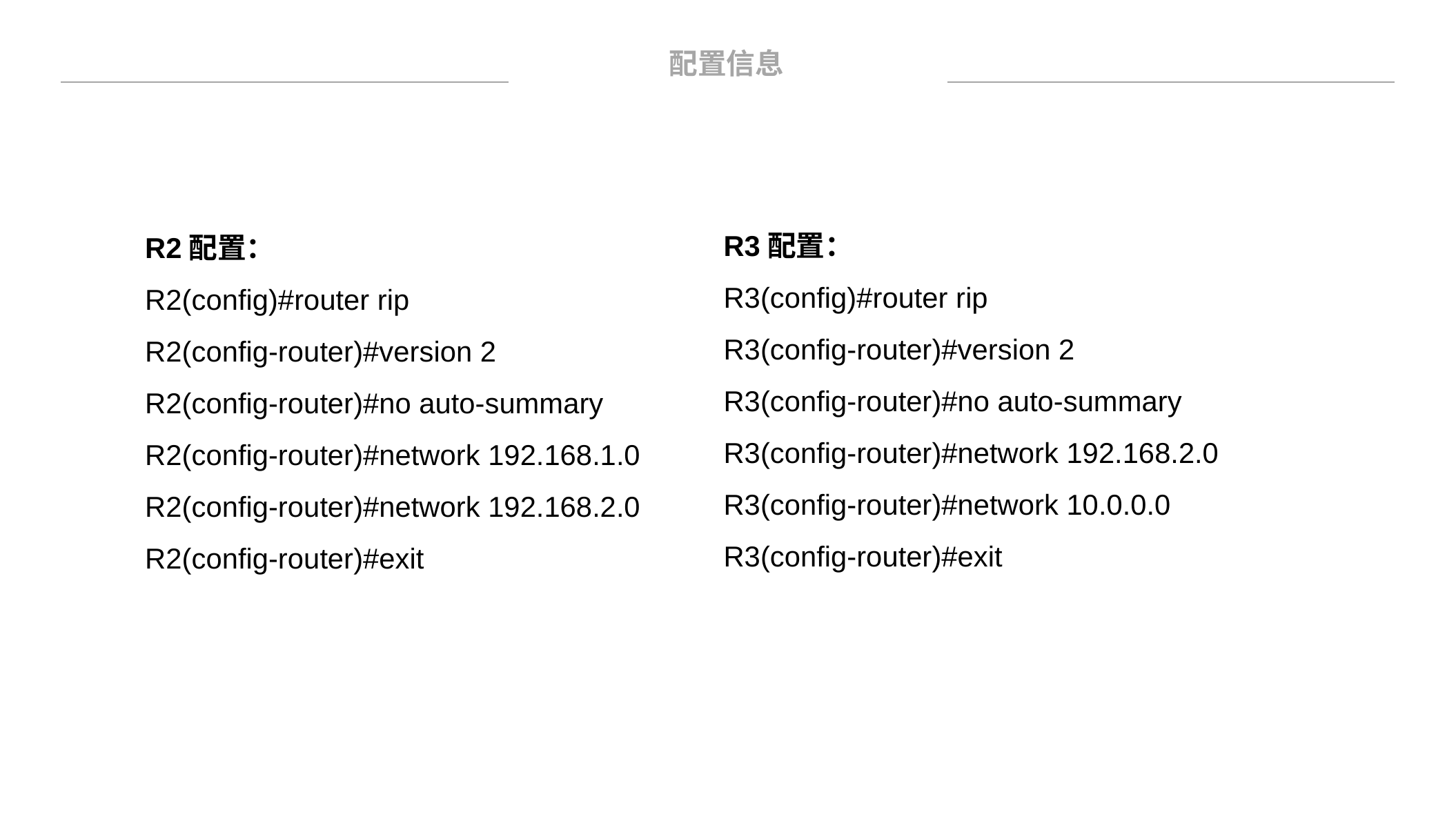

配置信息
R3配置：
R3(config)#router rip
R3(config-router)#version 2
R3(config-router)#no auto-summary
R3(config-router)#network 192.168.2.0
R3(config-router)#network 10.0.0.0
R3(config-router)#exit
R2配置：
R2(config)#router rip
R2(config-router)#version 2
R2(config-router)#no auto-summary
R2(config-router)#network 192.168.1.0
R2(config-router)#network 192.168.2.0
R2(config-router)#exit